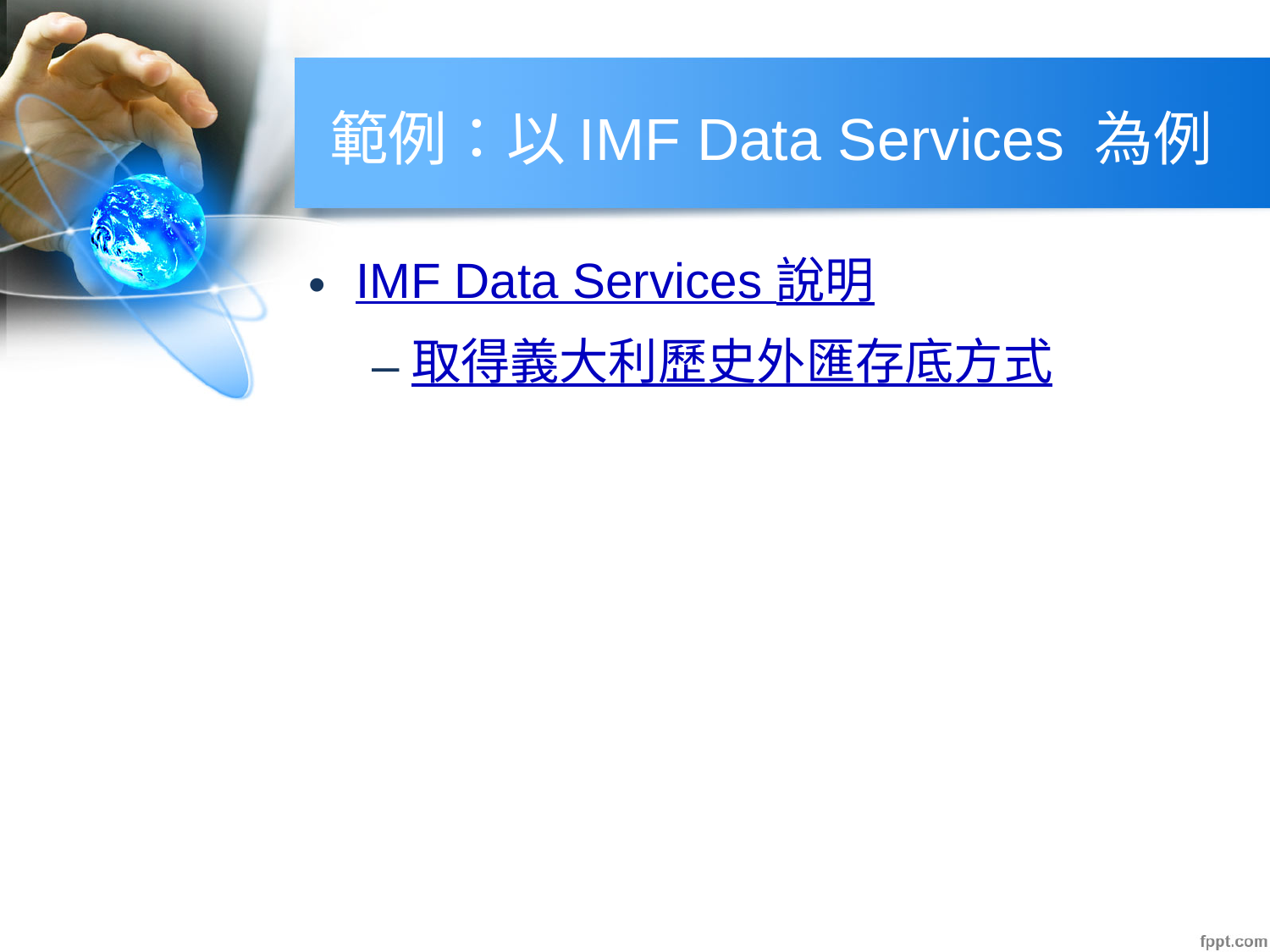

# 範例：以IMF Data Services 為例
IMF Data Services 說明
取得義大利歷史外匯存底方式